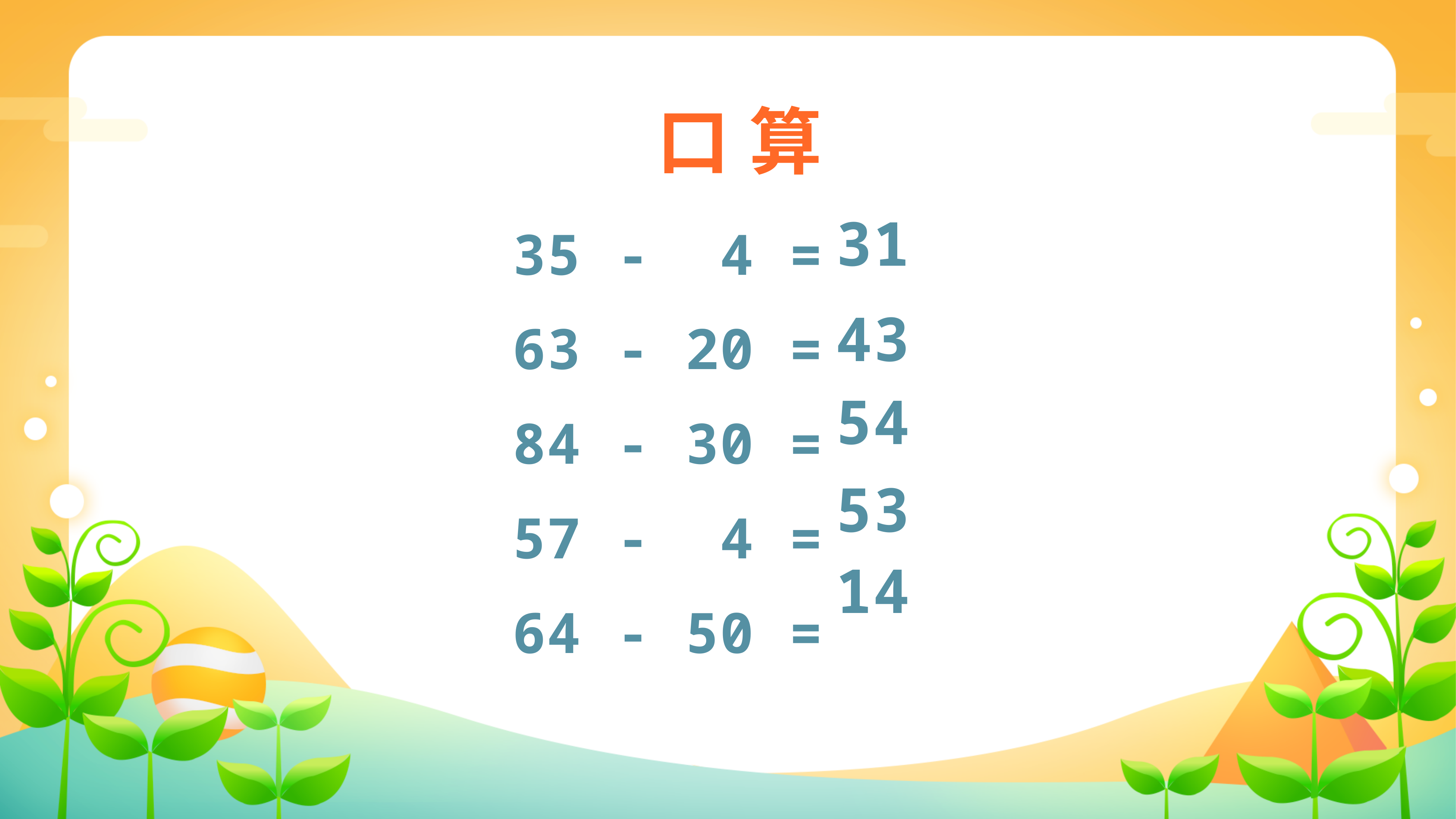

口 算
31
35 -  4 =
63 - 20 =
84 - 30 =
57 -  4 =
64 - 50 =
43
54
53
14